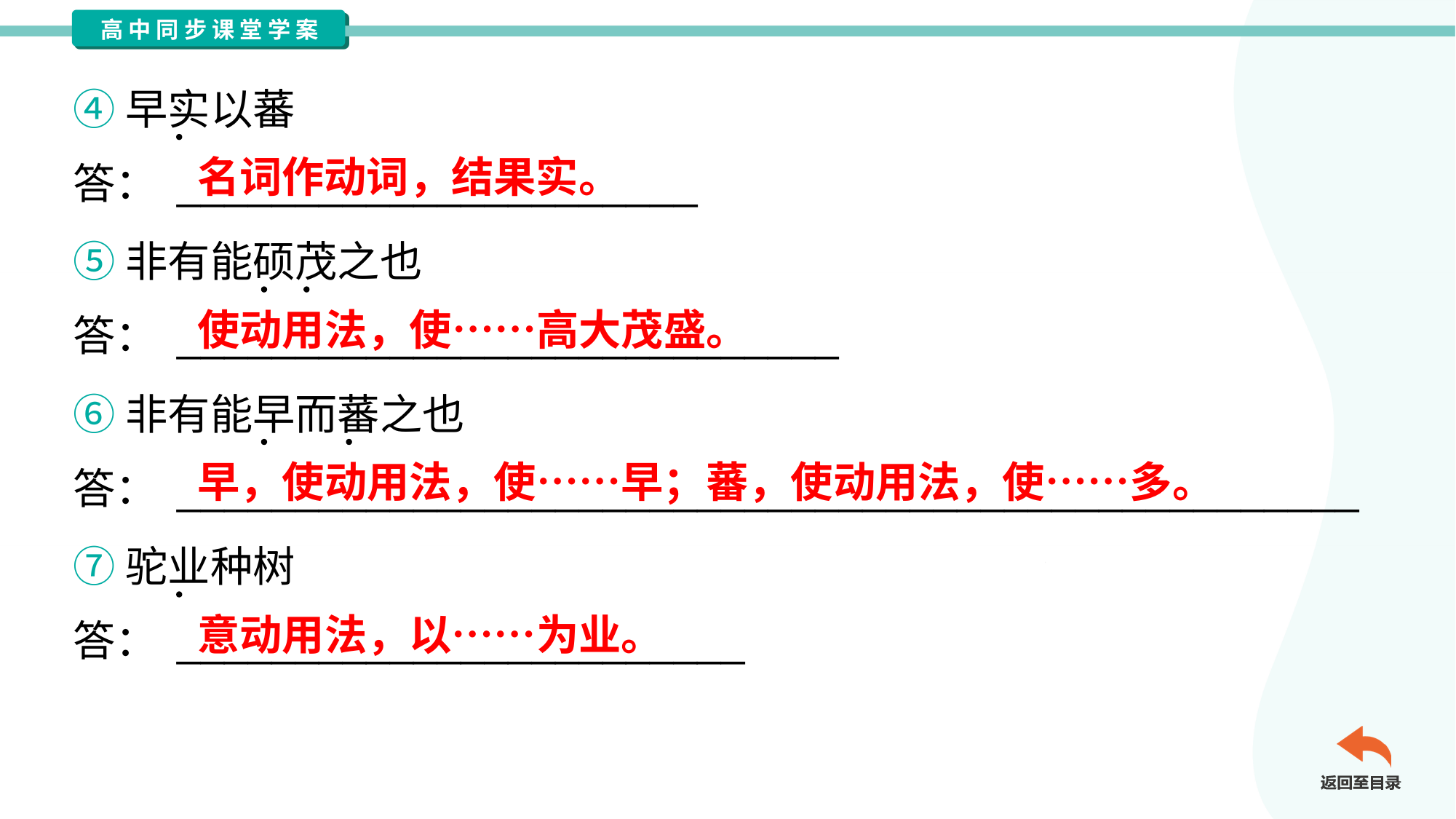

④早实以蕃
答： ______________________
名词作动词，结果实。

⑤非有能硕茂之也
答： ____________________________
使动用法，使……高大茂盛。

⑥非有能早而蕃之也
答： __________________________________________________
早，使动用法，使……早；蕃，使动用法，使……多。

⑦驼业种树
答： ________________________
意动用法，以……为业。